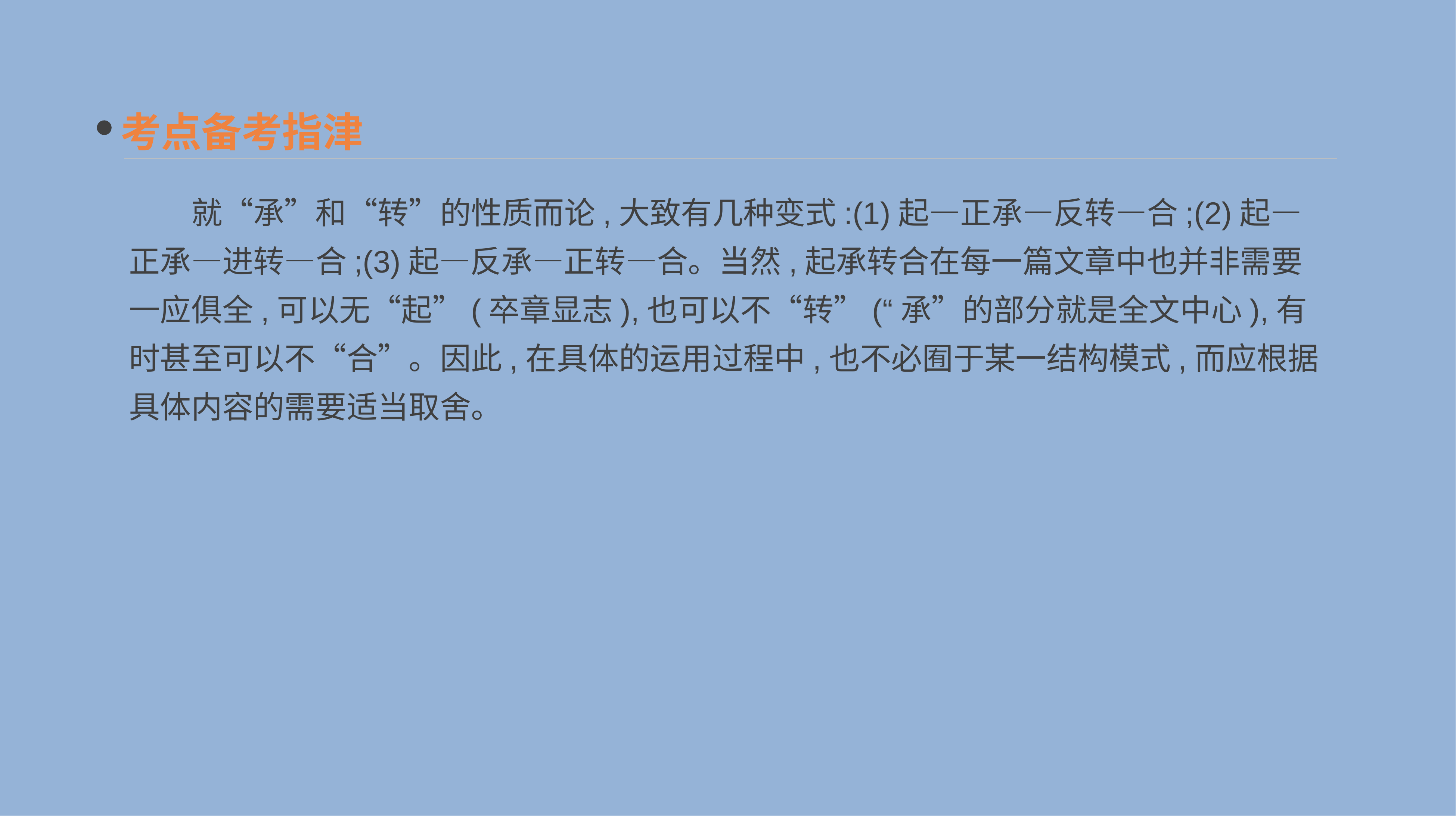

考点备考指津

　　就“承”和“转”的性质而论,大致有几种变式:(1)起—正承—反转—合;(2)起—正承—进转—合;(3)起—反承—正转—合。当然,起承转合在每一篇文章中也并非需要一应俱全,可以无“起”(卒章显志),也可以不“转”(“承”的部分就是全文中心),有时甚至可以不“合”。因此,在具体的运用过程中,也不必囿于某一结构模式,而应根据具体内容的需要适当取舍。